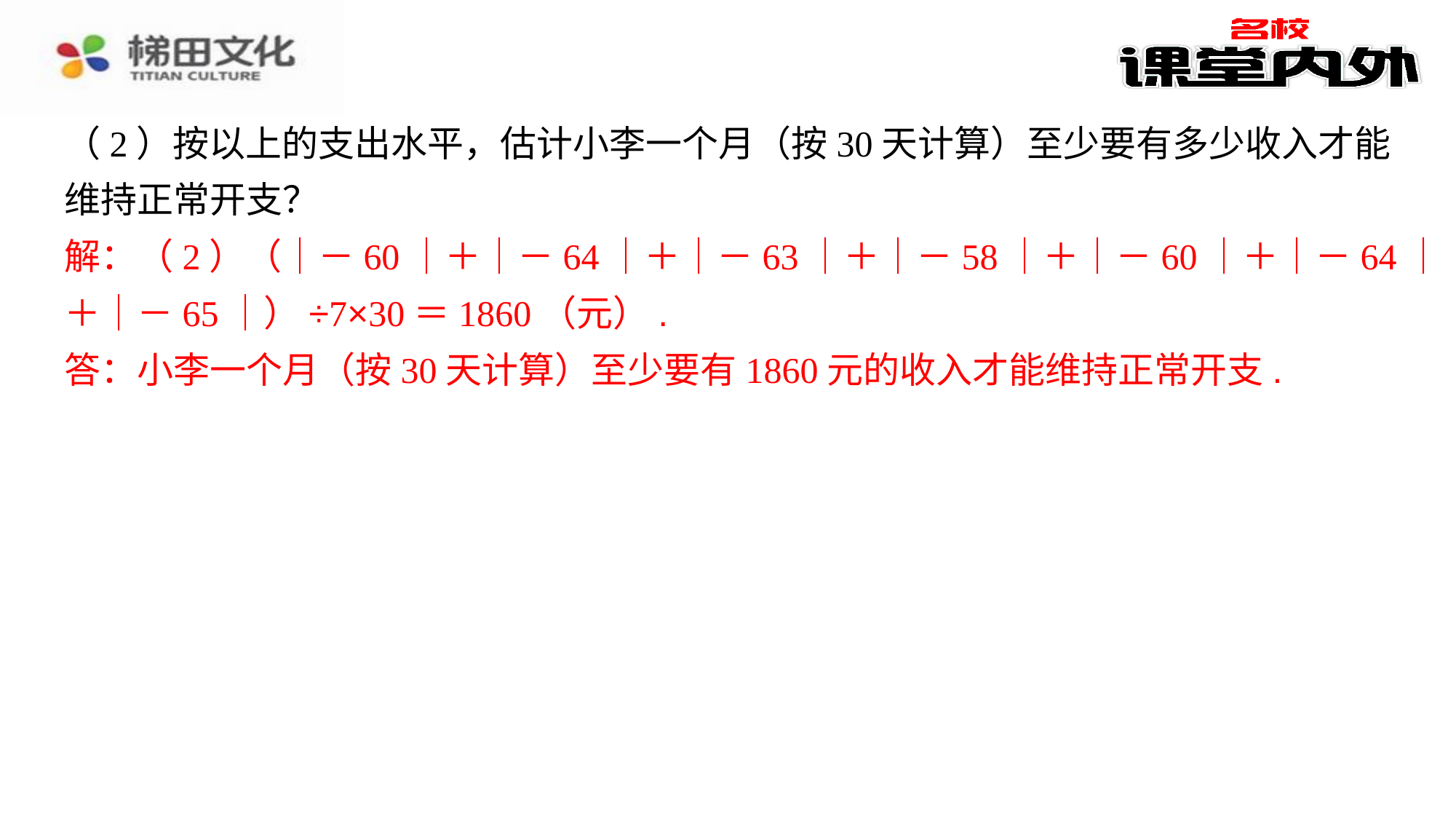

（2）按以上的支出水平，估计小李一个月（按30天计算）至少要有多少收入才能
维持正常开支？
解：（2）（｜－60｜＋｜－64｜＋｜－63｜＋｜－58｜＋｜－60｜＋｜－64｜
＋｜－65｜）÷7×30＝1860（元）.
答：小李一个月（按30天计算）至少要有1860元的收入才能维持正常开支.
解：（2）（｜－60｜＋｜－64｜＋｜－63｜＋｜－58｜＋｜－60｜＋｜－64｜
＋｜－65｜）÷7×30＝1860（元）.
答：小李一个月（按30天计算）至少要有1860元的收入才能维持正常开支.